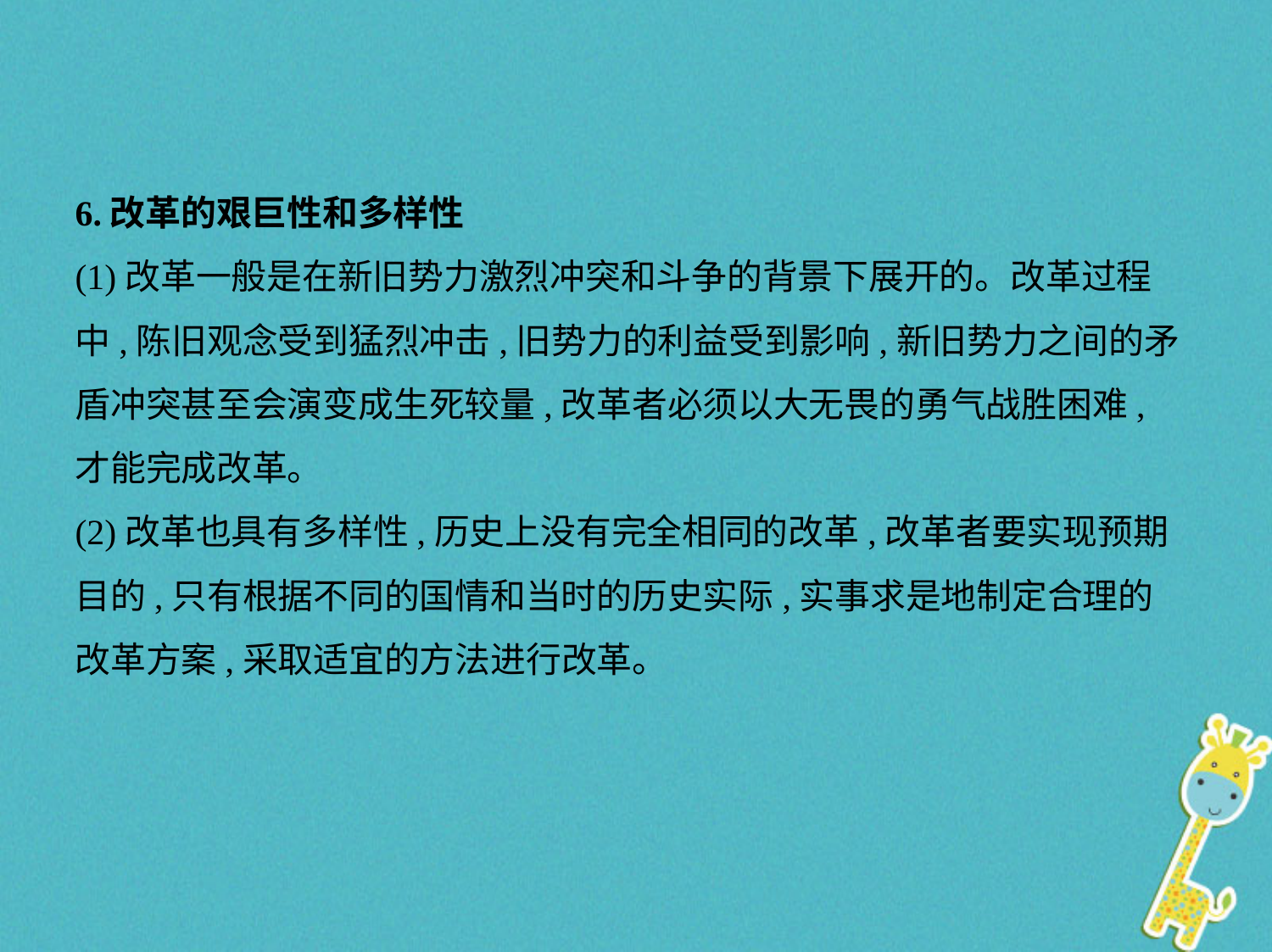

6.改革的艰巨性和多样性
(1)改革一般是在新旧势力激烈冲突和斗争的背景下展开的。改革过程
中,陈旧观念受到猛烈冲击,旧势力的利益受到影响,新旧势力之间的矛
盾冲突甚至会演变成生死较量,改革者必须以大无畏的勇气战胜困难,
才能完成改革。
(2)改革也具有多样性,历史上没有完全相同的改革,改革者要实现预期
目的,只有根据不同的国情和当时的历史实际,实事求是地制定合理的
改革方案,采取适宜的方法进行改革。